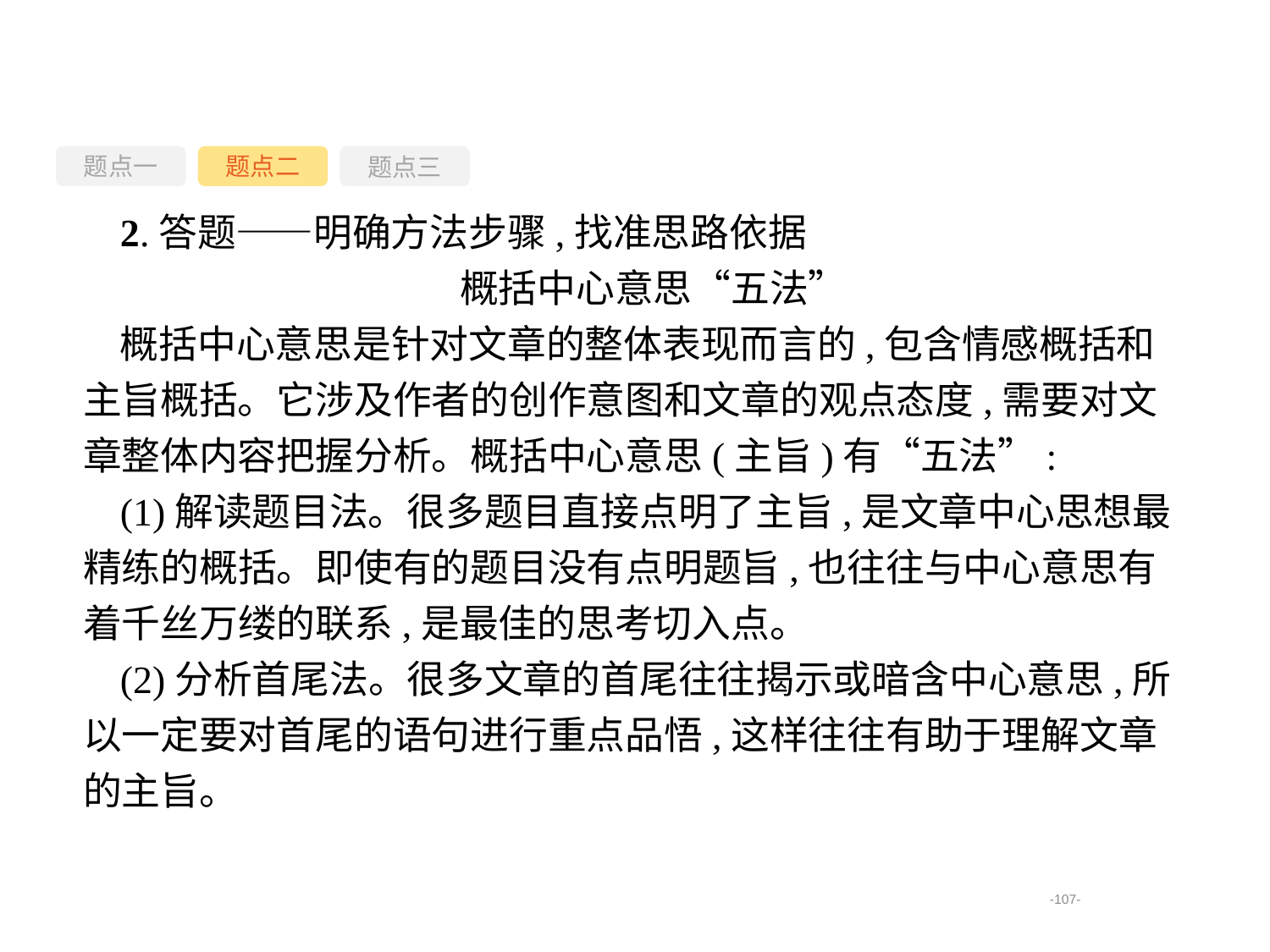

题点一
题点三
题点二
2.答题——明确方法步骤,找准思路依据
概括中心意思“五法”
概括中心意思是针对文章的整体表现而言的,包含情感概括和主旨概括。它涉及作者的创作意图和文章的观点态度,需要对文章整体内容把握分析。概括中心意思(主旨)有“五法”:
(1)解读题目法。很多题目直接点明了主旨,是文章中心思想最精练的概括。即使有的题目没有点明题旨,也往往与中心意思有着千丝万缕的联系,是最佳的思考切入点。
(2)分析首尾法。很多文章的首尾往往揭示或暗含中心意思,所以一定要对首尾的语句进行重点品悟,这样往往有助于理解文章的主旨。
-107-